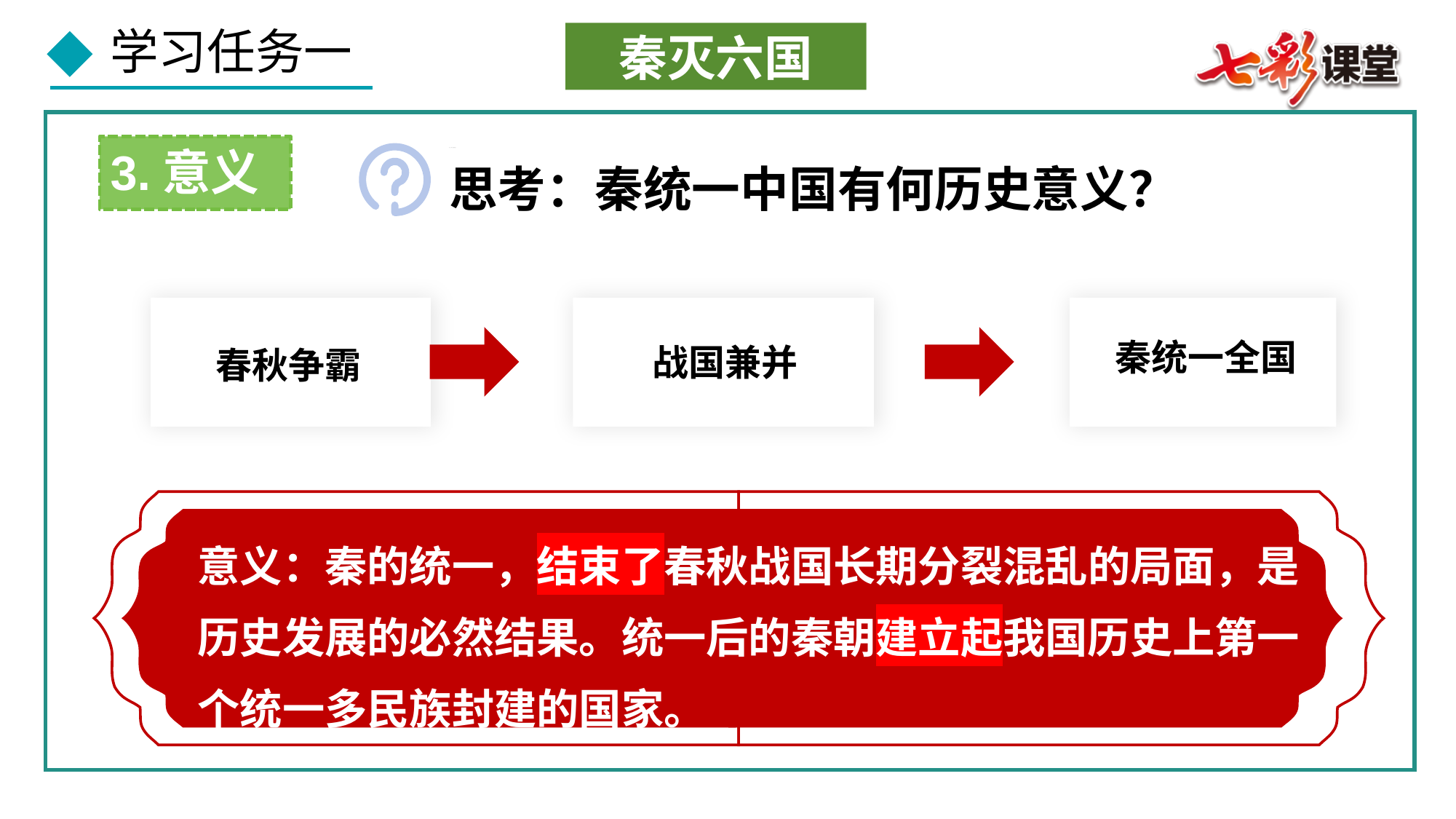

秦灭六国
3.意义

思考：秦统一中国有何历史意义？

春秋争霸

战国兼并

秦统一全国

意义：秦的统一，结束了春秋战国长期分裂混乱的局面，是历史发展的必然结果。统一后的秦朝建立起我国历史上第一个统一多民族封建的国家。